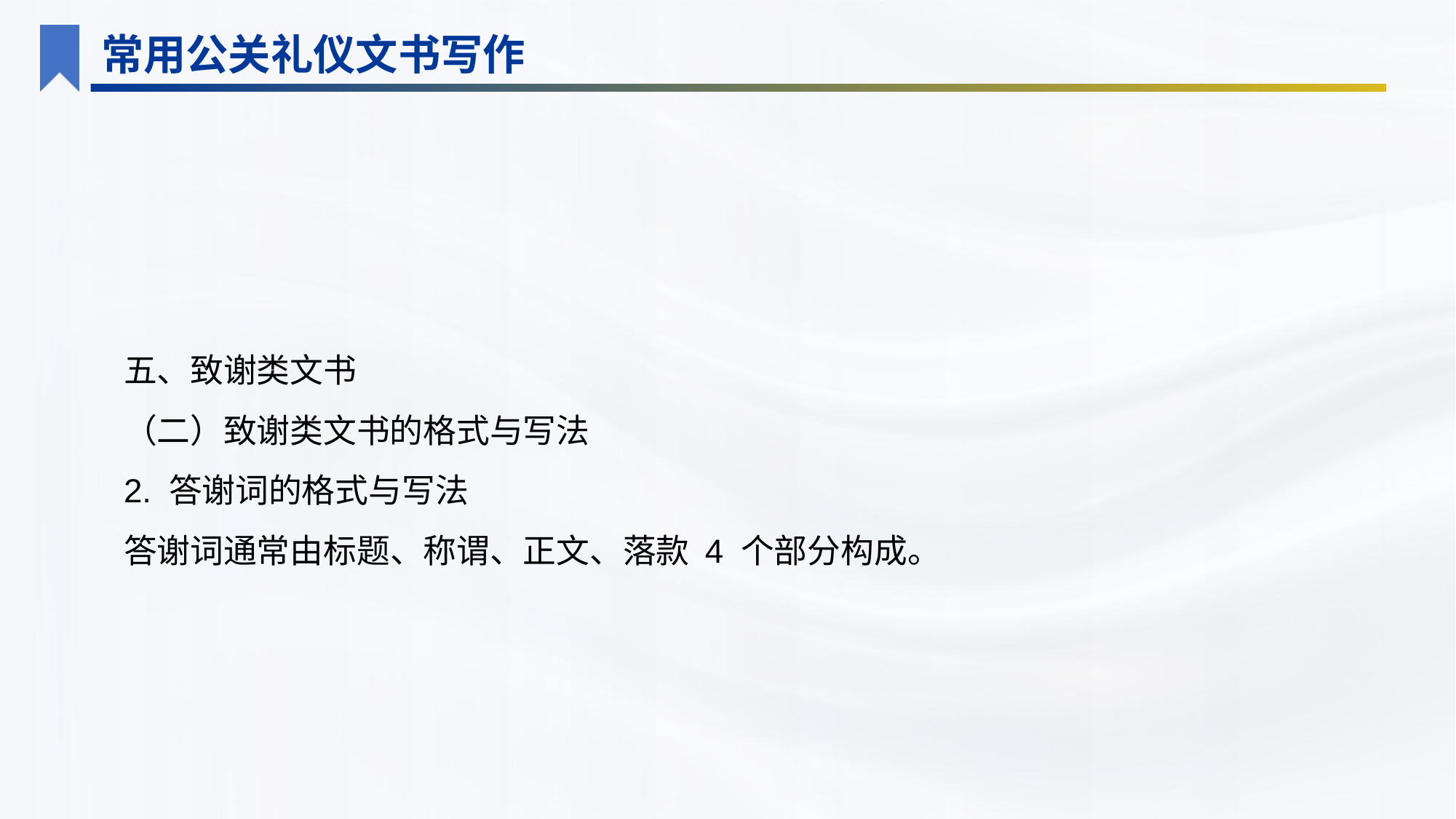

常用公关礼仪文书写作
五、致谢类文书
（二）致谢类文书的格式与写法
2. 答谢词的格式与写法
答谢词通常由标题、称谓、正文、落款 4 个部分构成。